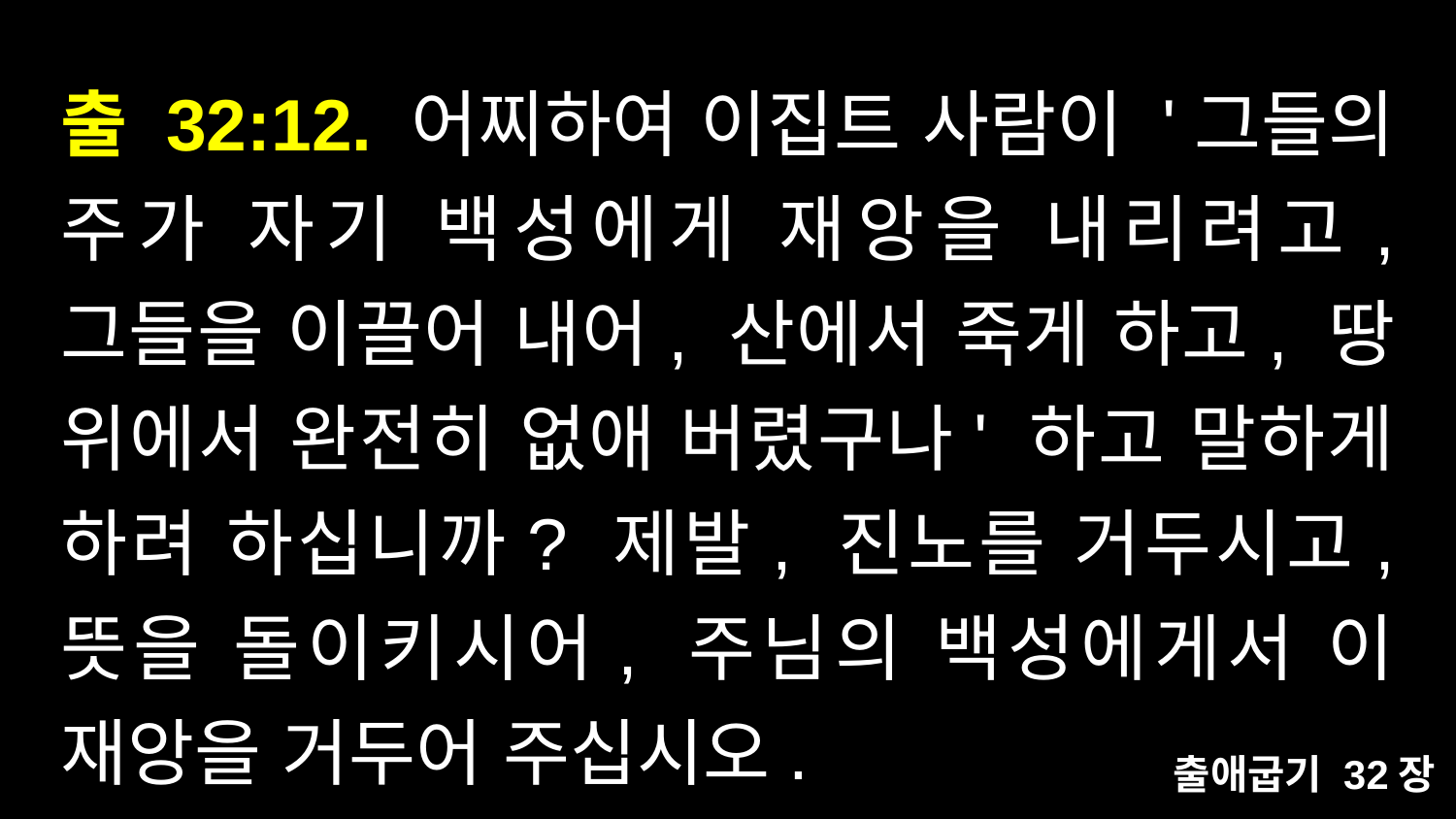

# 출 32:12. 어찌하여 이집트 사람이 '그들의 주가 자기 백성에게 재앙을 내리려고, 그들을 이끌어 내어, 산에서 죽게 하고, 땅 위에서 완전히 없애 버렸구나' 하고 말하게 하려 하십니까? 제발, 진노를 거두시고, 뜻을 돌이키시어, 주님의 백성에게서 이 재앙을 거두어 주십시오.
출애굽기 32장